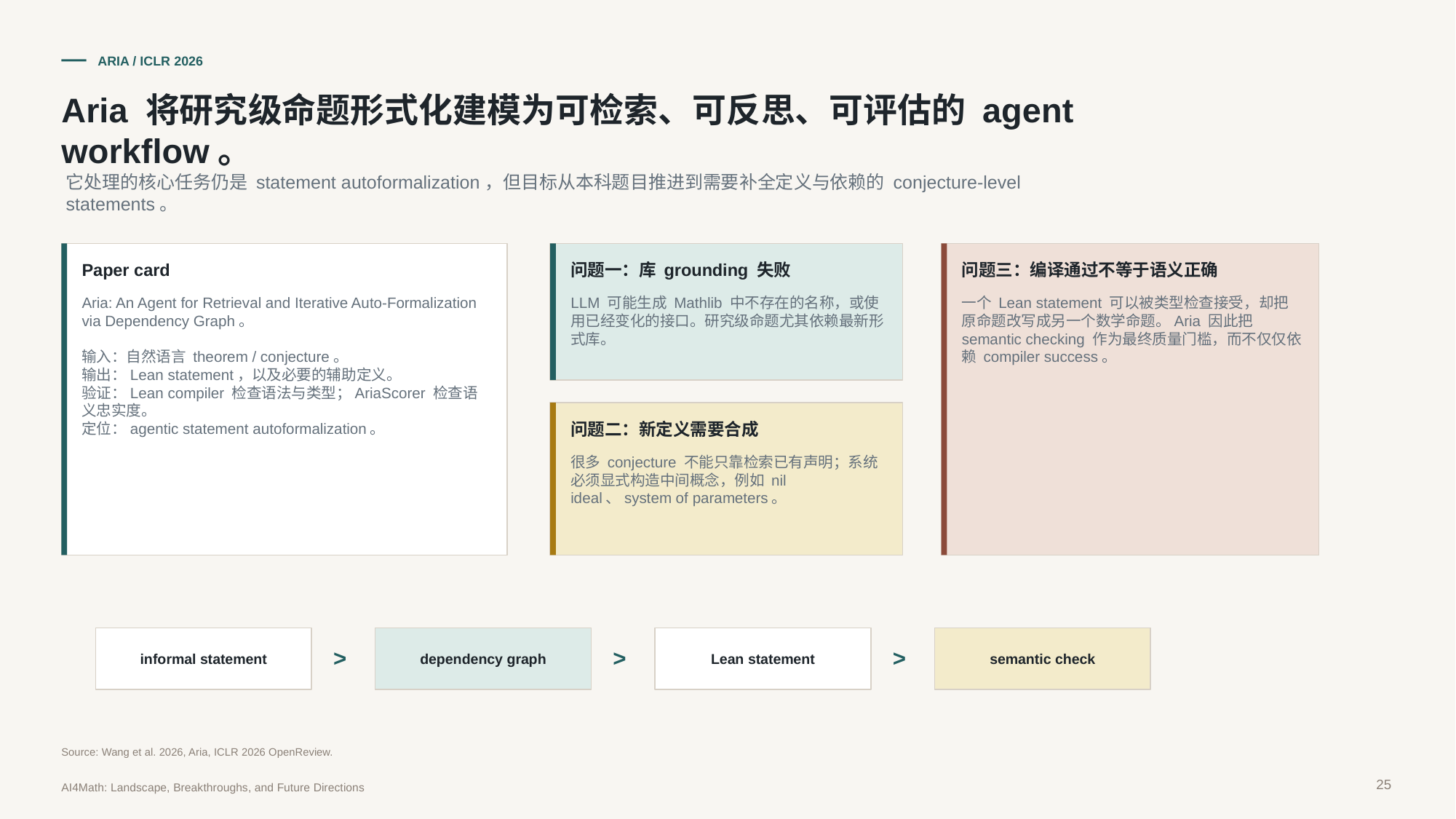

ARIA / ICLR 2026

Aria 将研究级命题形式化建模为可检索、可反思、可评估的 agent workflow。
它处理的核心任务仍是 statement autoformalization，但目标从本科题目推进到需要补全定义与依赖的 conjecture-level statements。

Paper card
问题一：库 grounding 失败
问题三：编译通过不等于语义正确
Aria: An Agent for Retrieval and Iterative Auto-Formalization via Dependency Graph。

输入：自然语言 theorem / conjecture。
输出：Lean statement，以及必要的辅助定义。
验证：Lean compiler 检查语法与类型；AriaScorer 检查语义忠实度。
定位：agentic statement autoformalization。
LLM 可能生成 Mathlib 中不存在的名称，或使用已经变化的接口。研究级命题尤其依赖最新形式库。
一个 Lean statement 可以被类型检查接受，却把原命题改写成另一个数学命题。Aria 因此把 semantic checking 作为最终质量门槛，而不仅仅依赖 compiler success。

问题二：新定义需要合成
很多 conjecture 不能只靠检索已有声明；系统必须显式构造中间概念，例如 nil ideal、system of parameters。

informal statement
dependency graph
Lean statement
semantic check
>
>
>
Source: Wang et al. 2026, Aria, ICLR 2026 OpenReview.
25
AI4Math: Landscape, Breakthroughs, and Future Directions